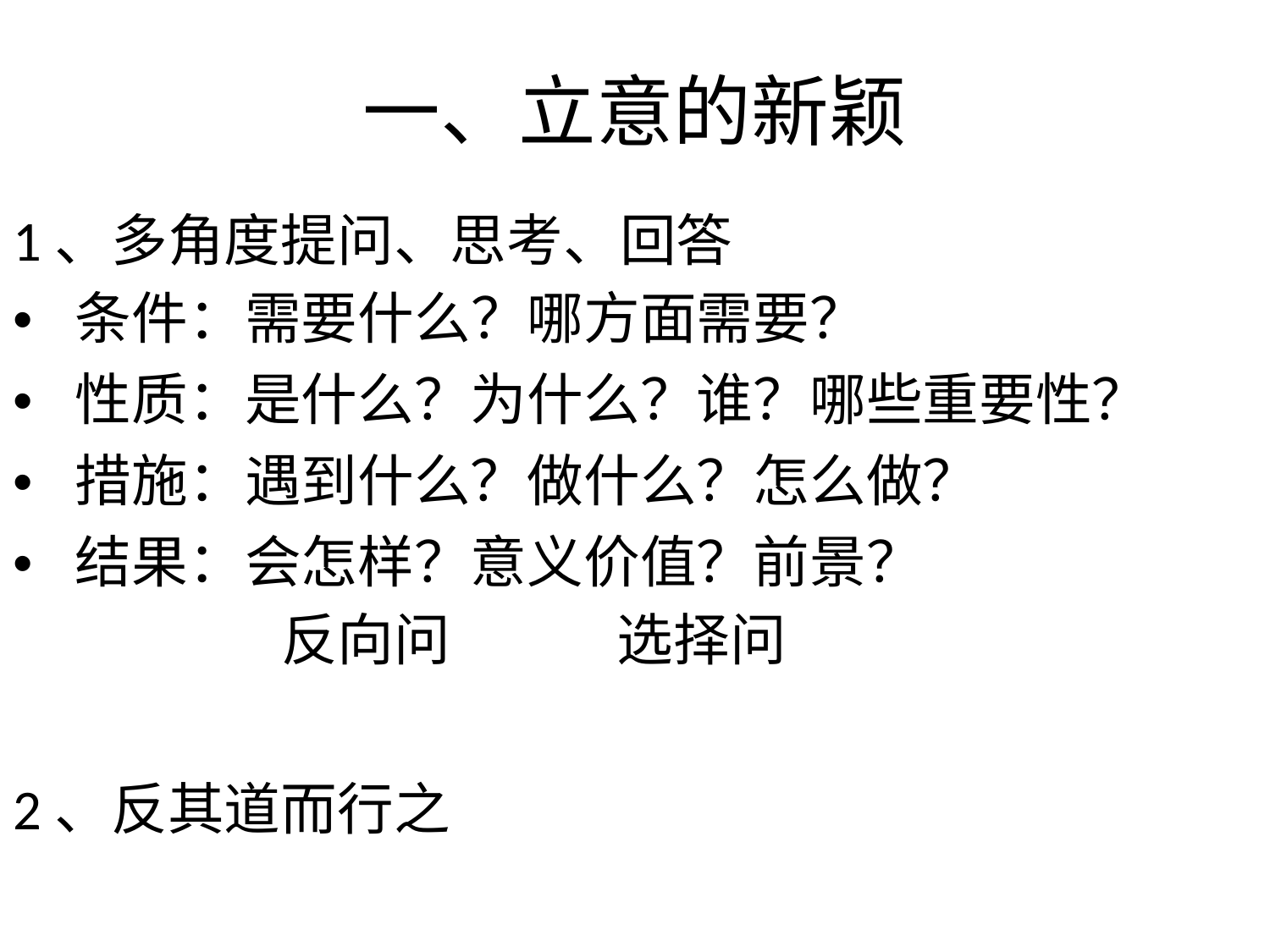

一、立意的新颖
1、多角度提问、思考、回答
• 条件：需要什么？哪方面需要？
• 性质：是什么？为什么？谁？哪些重要性？
• 措施：遇到什么？做什么？怎么做？
• 结果：会怎样？意义价值？前景？
反向问
选择问
2、反其道而行之